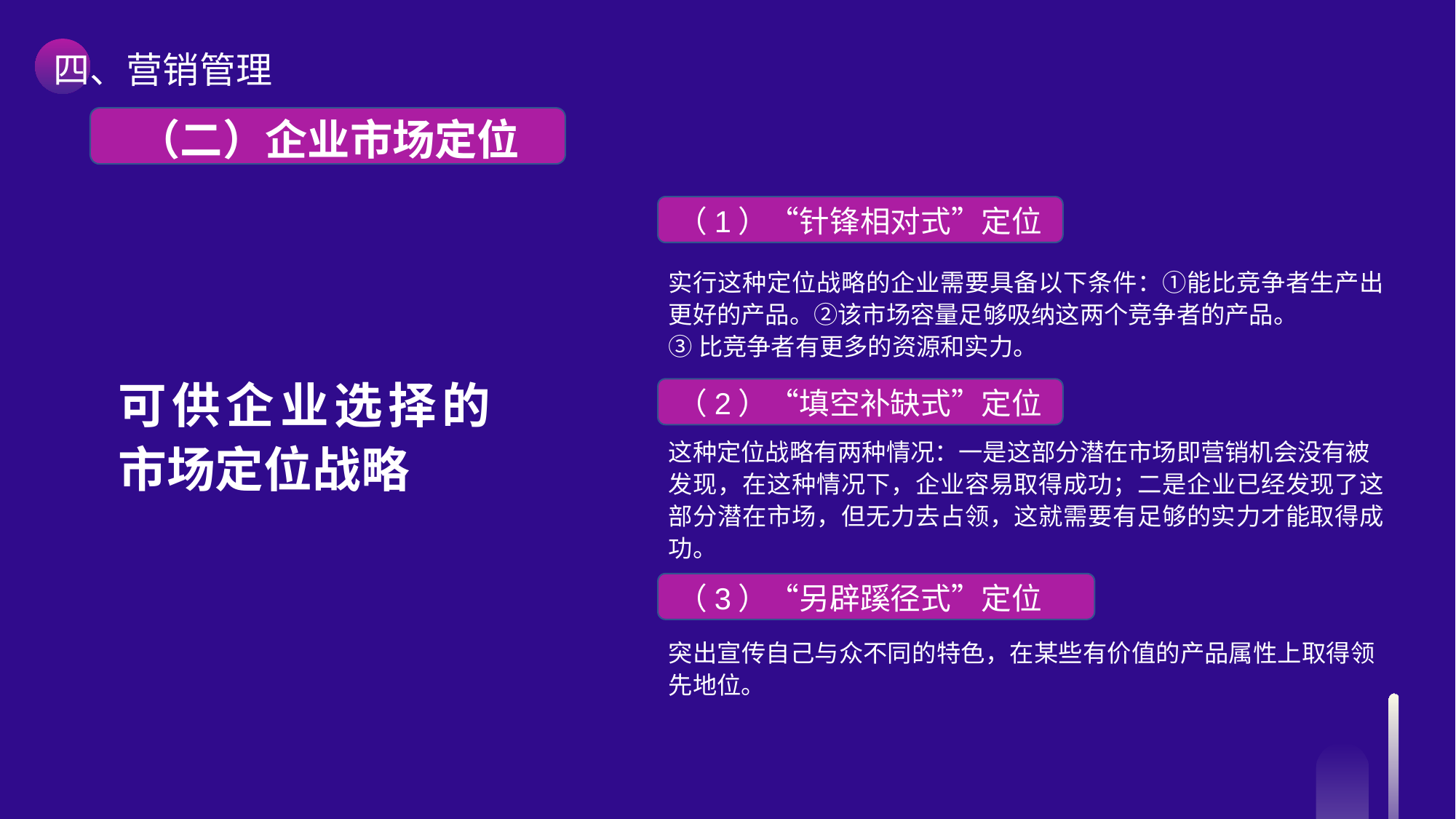

四、营销管理

 （二）企业市场定位

（1）“针锋相对式”定位
实行这种定位战略的企业需要具备以下条件：①能比竞争者生产出更好的产品。②该市场容量足够吸纳这两个竞争者的产品。
③比竞争者有更多的资源和实力。
可供企业选择的市场定位战略

（2）“填空补缺式”定位
这种定位战略有两种情况：一是这部分潜在市场即营销机会没有被
发现，在这种情况下，企业容易取得成功；二是企业已经发现了这部分潜在市场，但无力去占领，这就需要有足够的实力才能取得成功。

（3）“另辟蹊径式”定位
突出宣传自己与众不同的特色，在某些有价值的产品属性上取得领先地位。